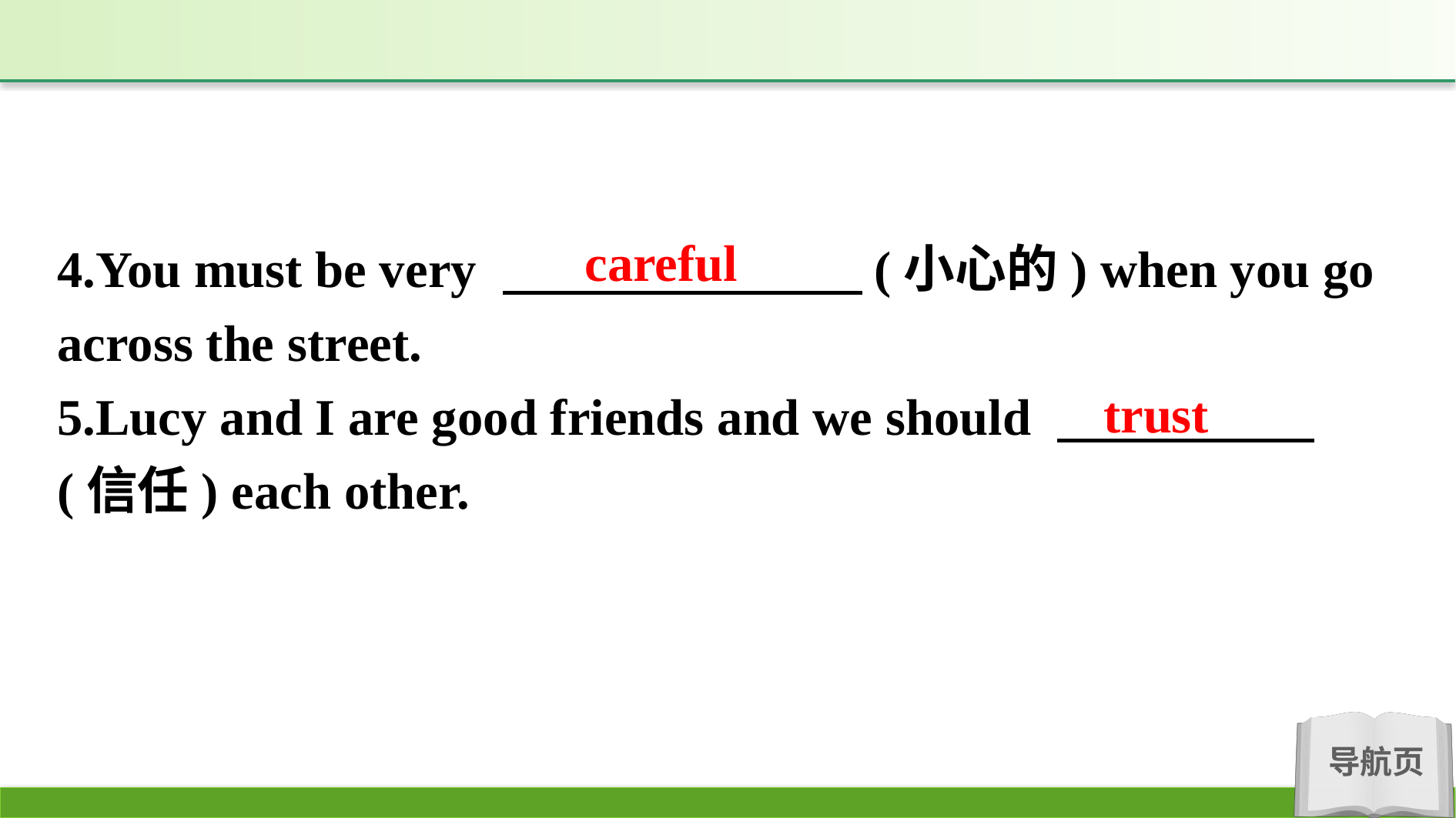

careful
4.You must be very 　　　　　　　(小心的) when you go across the street.
5.Lucy and I are good friends and we should 　　　　　(信任) each other.
trust